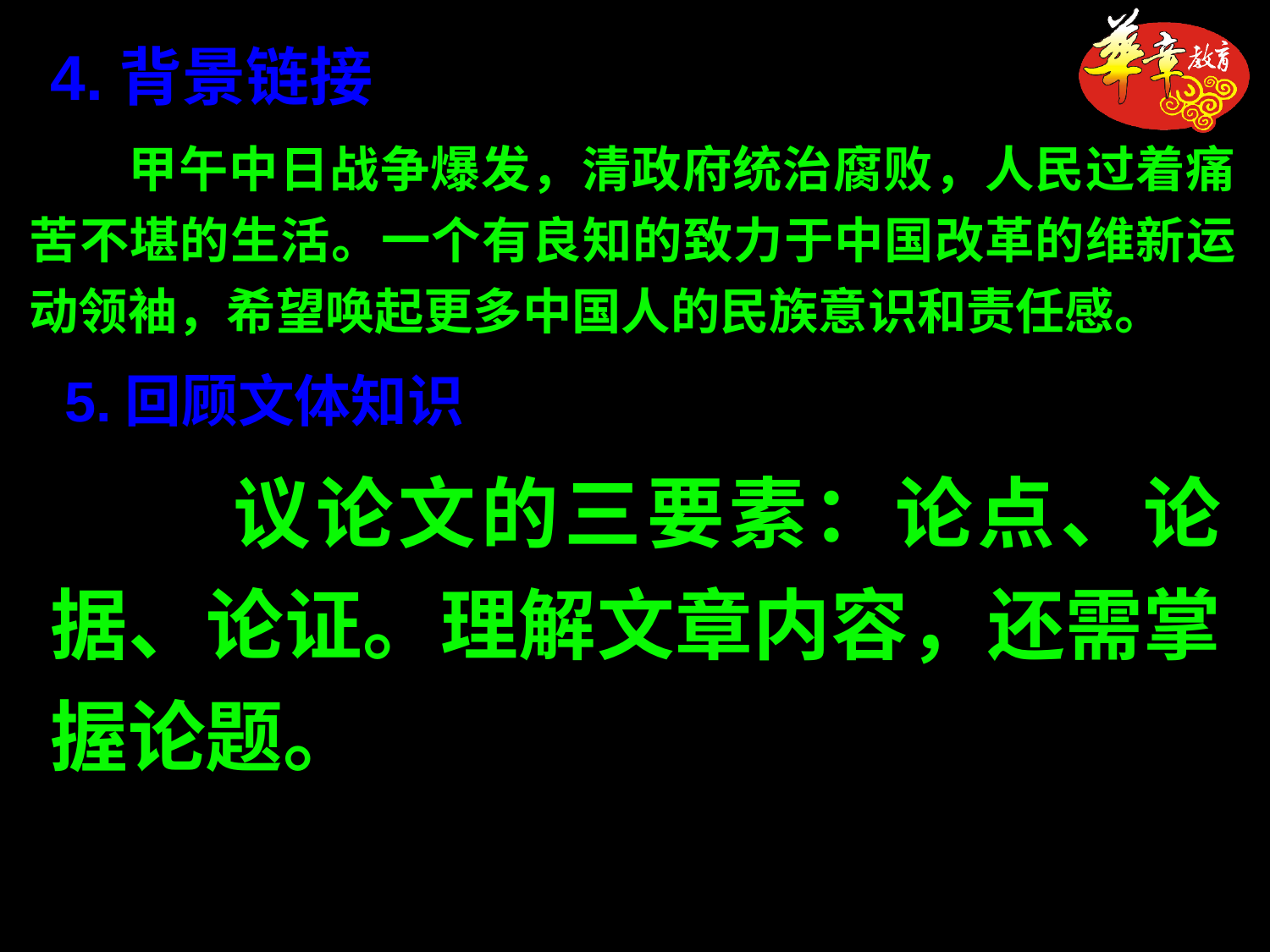

4.背景链接
       甲午中日战争爆发，清政府统治腐败，人民过着痛苦不堪的生活。一个有良知的致力于中国改革的维新运动领袖，希望唤起更多中国人的民族意识和责任感。
5.回顾文体知识
       议论文的三要素：论点、论据、论证。理解文章内容，还需掌握论题。